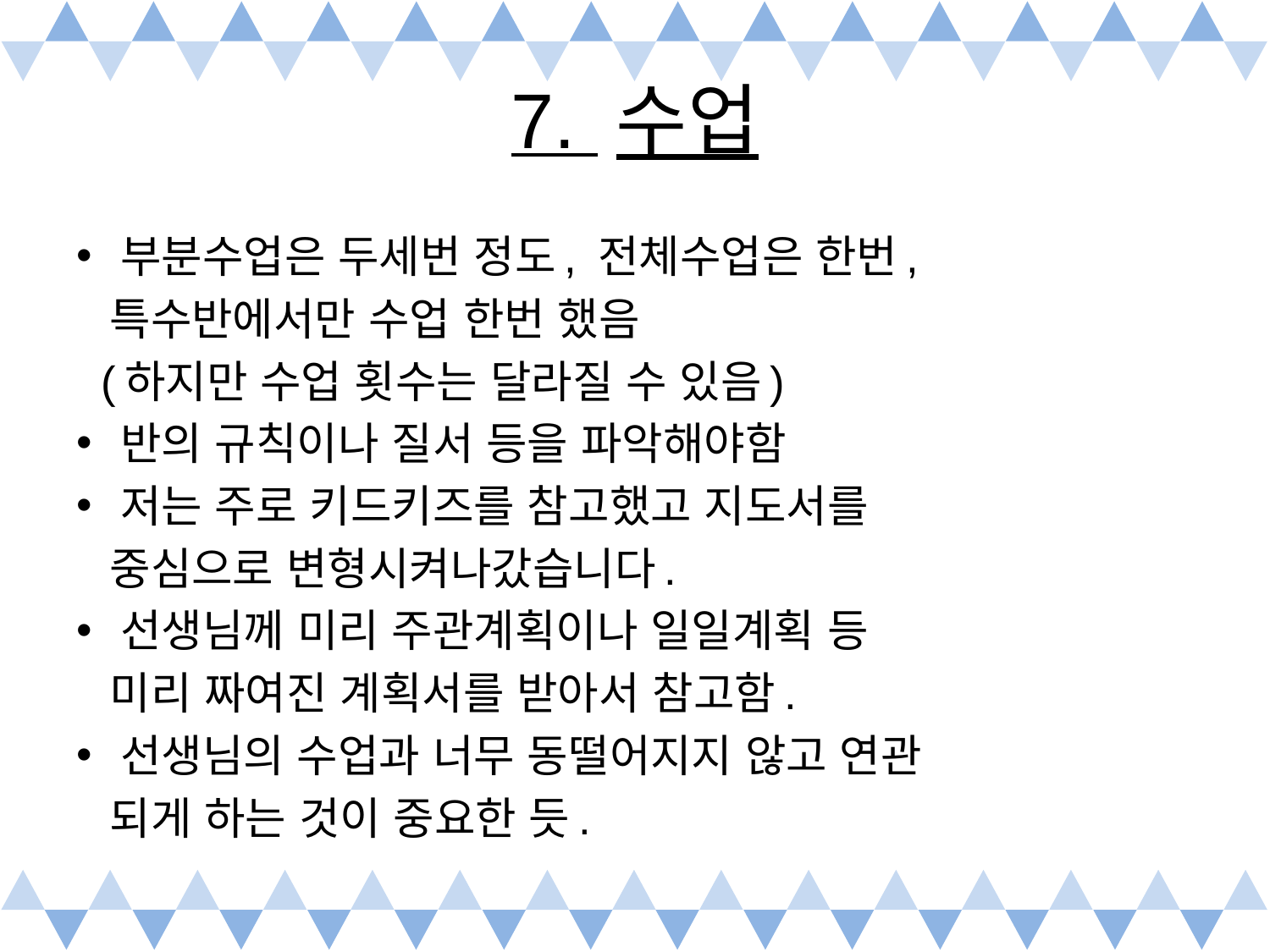

# 7. 수업
부분수업은 두세번 정도, 전체수업은 한번,
  특수반에서만 수업 한번 했음
  (하지만 수업 횟수는 달라질 수 있음)
반의 규칙이나 질서 등을 파악해야함
저는 주로 키드키즈를 참고했고 지도서를
  중심으로 변형시켜나갔습니다.
선생님께 미리 주관계획이나 일일계획 등
  미리 짜여진 계획서를 받아서 참고함.
선생님의 수업과 너무 동떨어지지 않고 연관
  되게 하는 것이 중요한 듯.